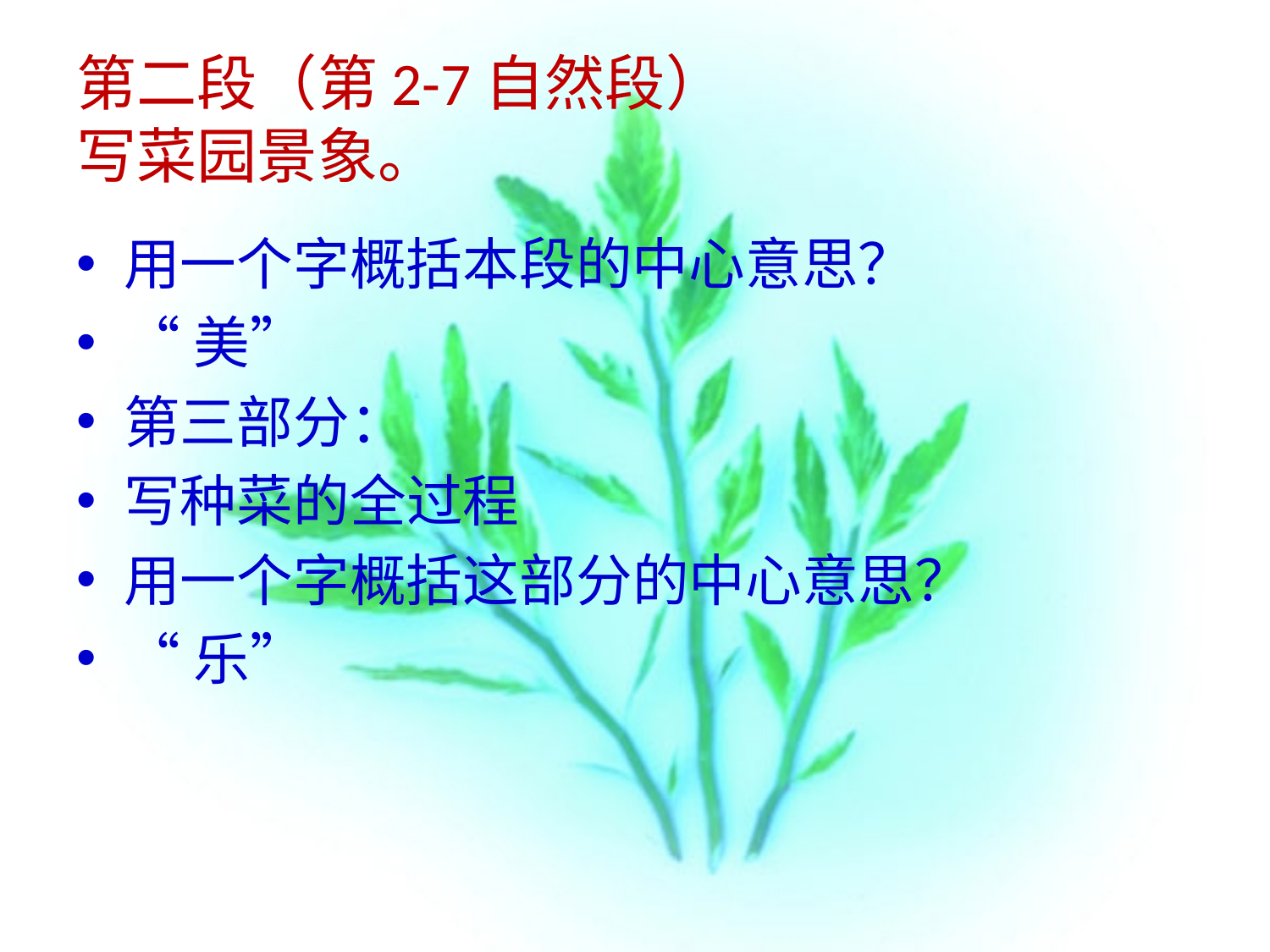

# 第二段（第2-7自然段） 写菜园景象。
用一个字概括本段的中心意思？
“美”
第三部分：
写种菜的全过程
用一个字概括这部分的中心意思？
“乐”